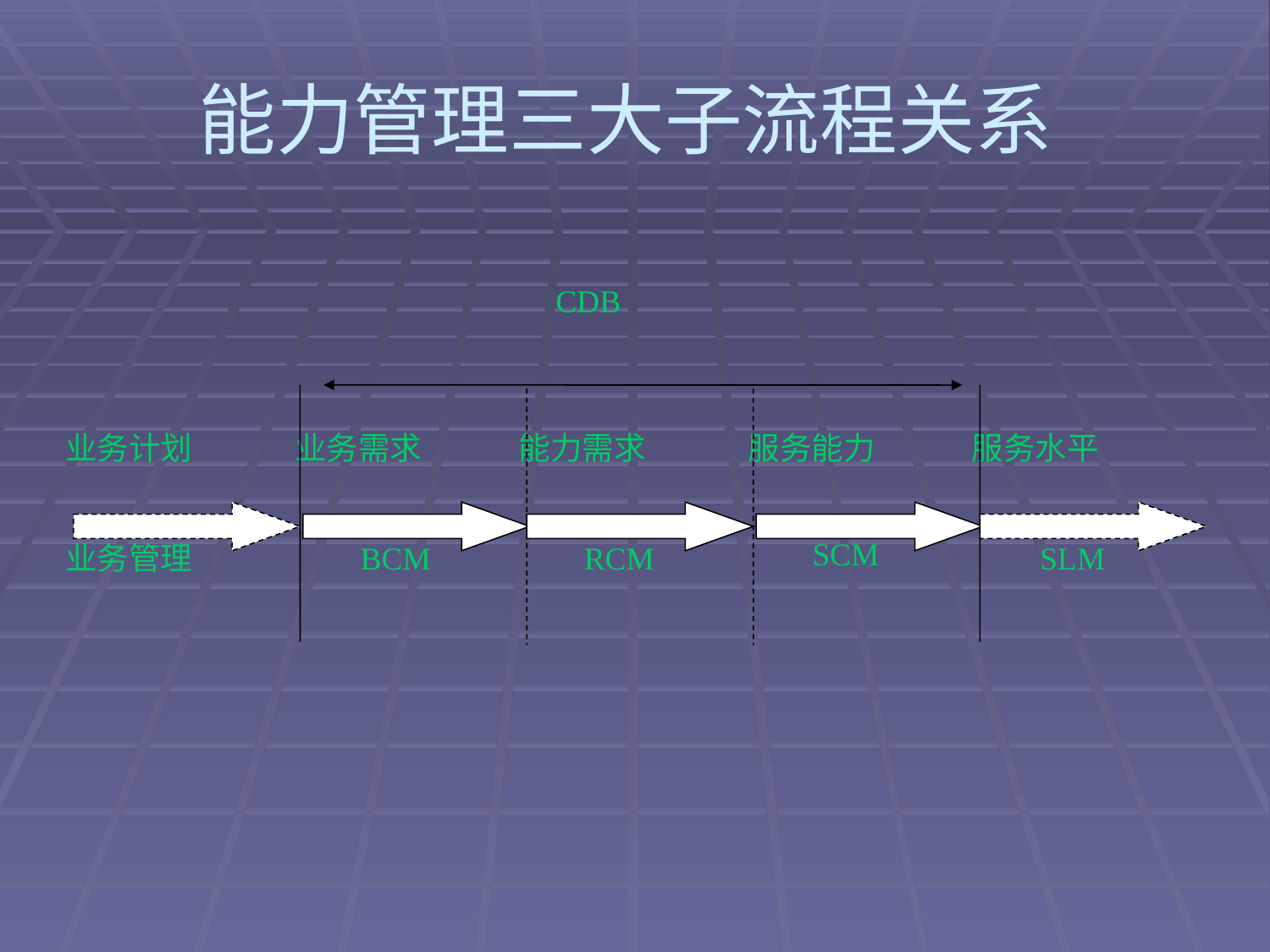

# 能力管理三大子流程关系
CDB

业务计划

业务管理
业务需求
能力需求
服务能力
服务水平

SCM
BCM
RCM
SLM